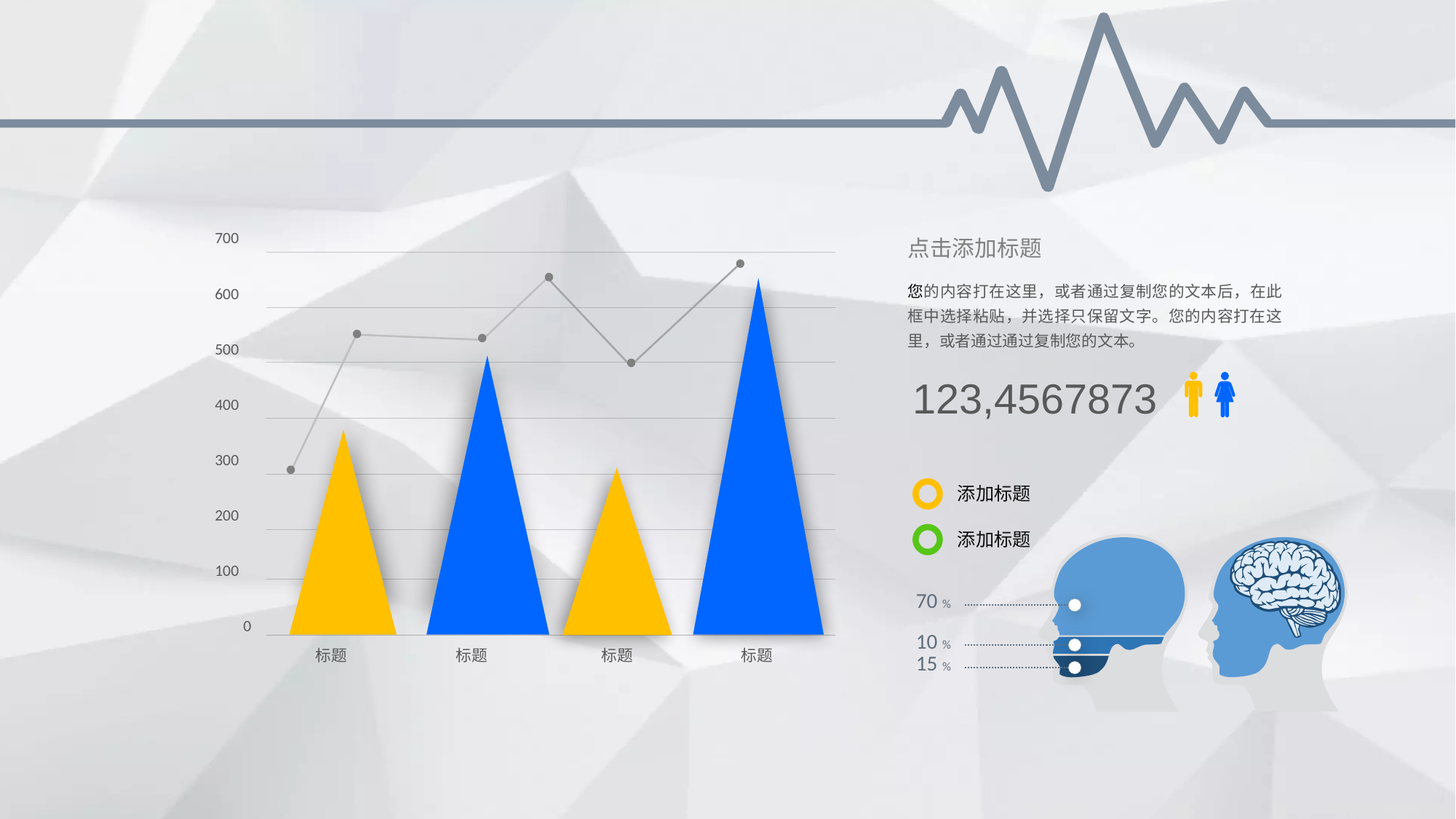

点击添加标题
700

您的内容打在这里，或者通过复制您的文本后，在此框中选择粘贴，并选择只保留文字。您的内容打在这里，或者通过通过复制您的文本。

600

500

123,4567873

400

300

添加标题
200

添加标题

70 %

10 %

15 %

100

0

标题
标题
标题
标题